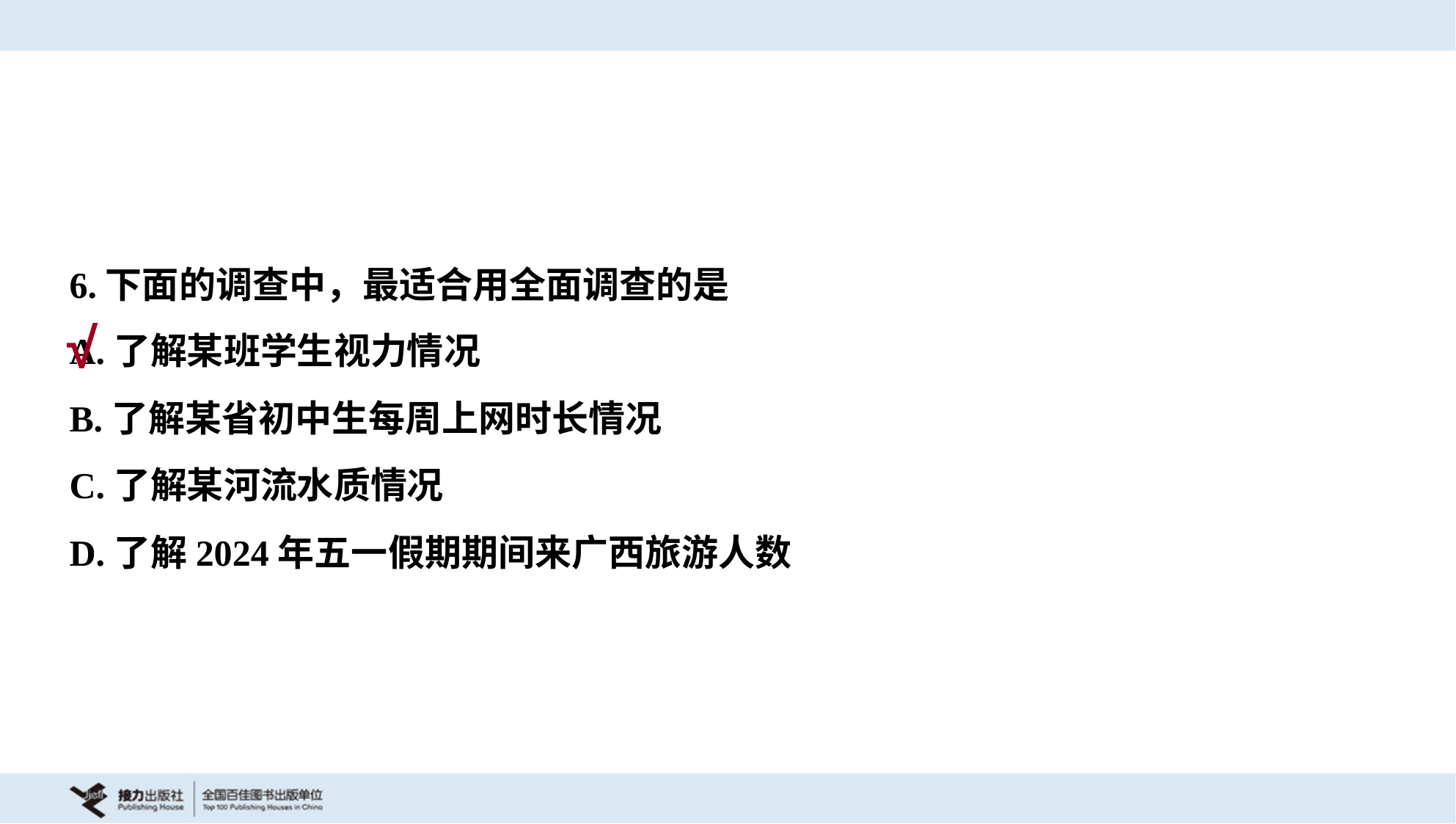

6.下面的调查中，最适合用全面调查的是
A.了解某班学生视力情况
B.了解某省初中生每周上网时长情况
C.了解某河流水质情况
D.了解2024年五一假期期间来广西旅游人数
√